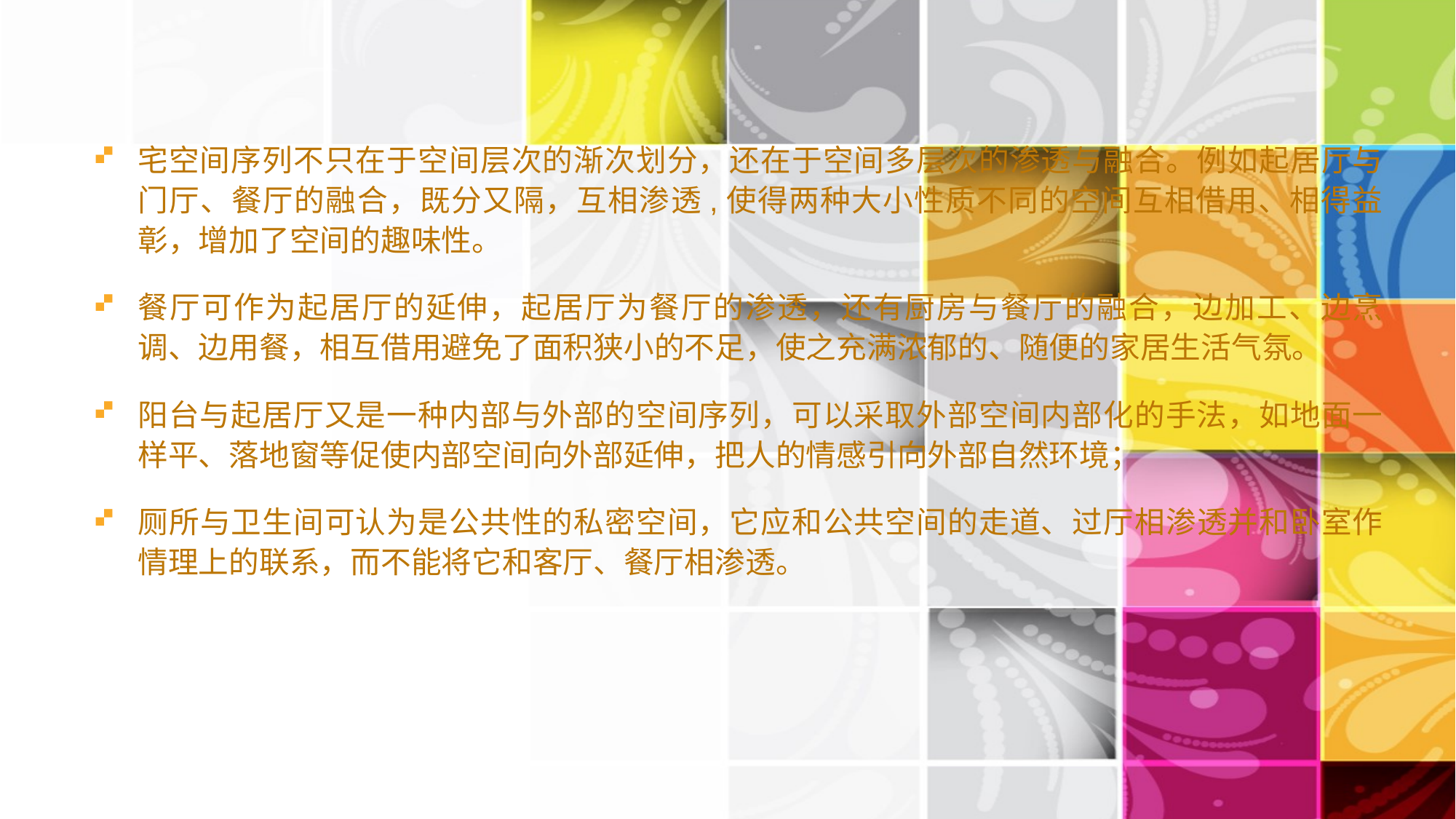

#
宅空间序列不只在于空间层次的渐次划分，还在于空间多层次的渗透与融合。例如起居厅与门厅、餐厅的融合，既分又隔，互相渗透,使得两种大小性质不同的空间互相借用、相得益彰，增加了空间的趣味性。
餐厅可作为起居厅的延伸，起居厅为餐厅的渗透，还有厨房与餐厅的融合，边加工、边烹调、边用餐，相互借用避免了面积狭小的不足，使之充满浓郁的、随便的家居生活气氛。
阳台与起居厅又是一种内部与外部的空间序列，可以采取外部空间内部化的手法，如地面一样平、落地窗等促使内部空间向外部延伸，把人的情感引向外部自然环境；
厕所与卫生间可认为是公共性的私密空间，它应和公共空间的走道、过厅相渗透并和卧室作情理上的联系，而不能将它和客厅、餐厅相渗透。